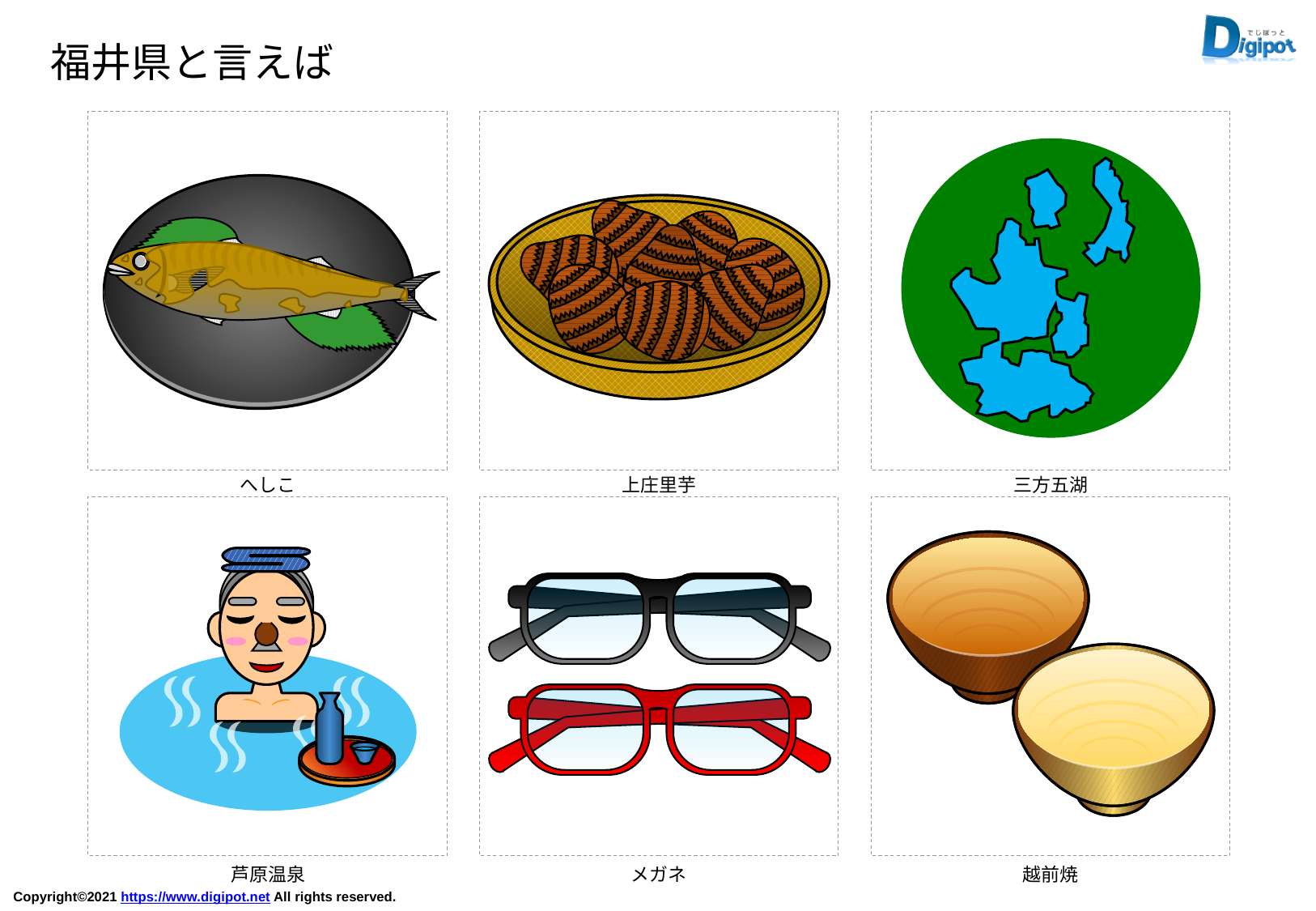

福井県と言えば

へしこ
上庄里芋
三方五湖

芦原温泉
メガネ
越前焼